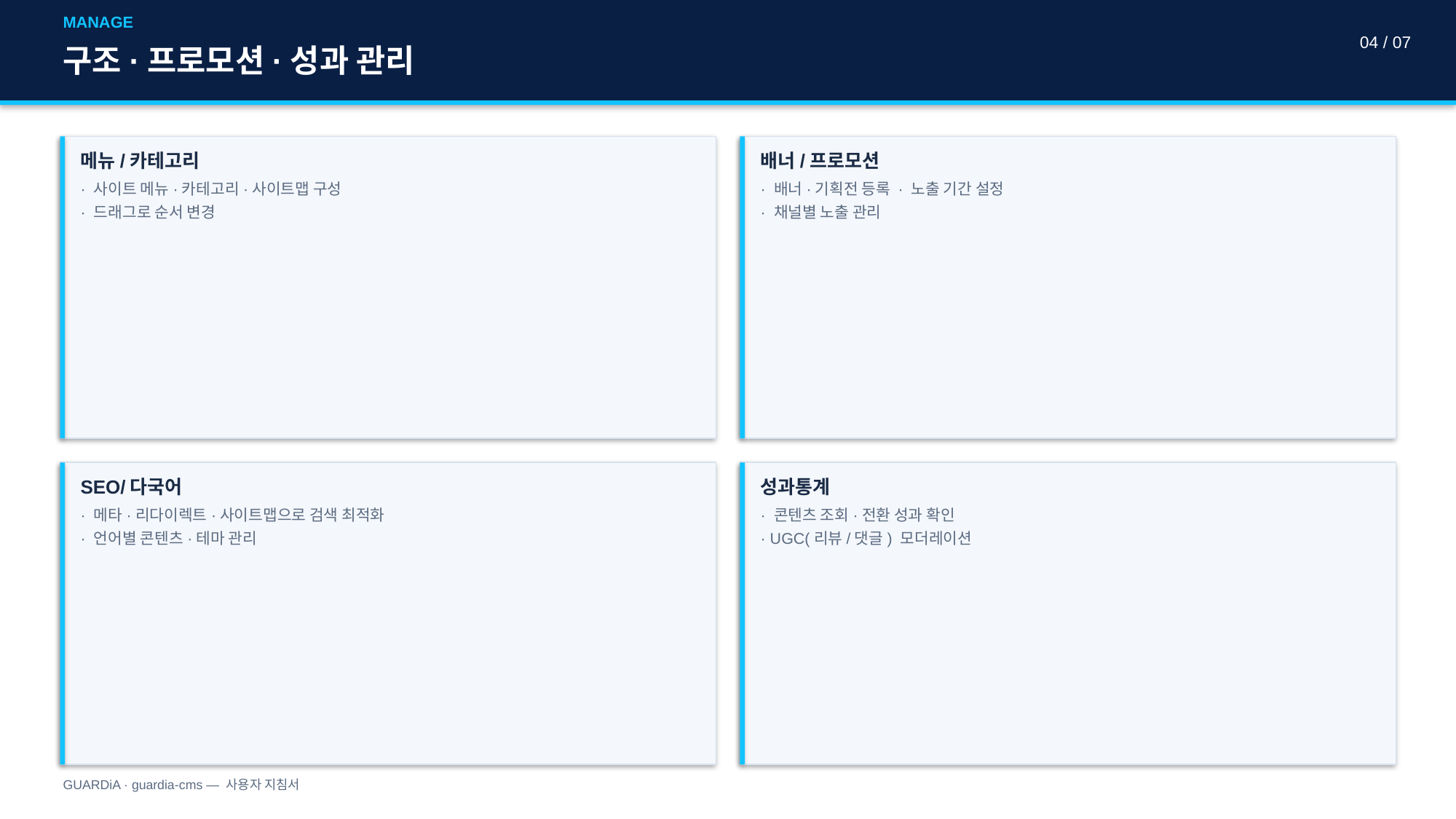

MANAGE
04 / 07
구조·프로모션·성과 관리

메뉴/카테고리
· 사이트 메뉴·카테고리·사이트맵 구성
· 드래그로 순서 변경
배너/프로모션
· 배너·기획전 등록 · 노출 기간 설정
· 채널별 노출 관리

SEO/다국어
· 메타·리다이렉트·사이트맵으로 검색 최적화
· 언어별 콘텐츠·테마 관리
성과통계
· 콘텐츠 조회·전환 성과 확인
· UGC(리뷰/댓글) 모더레이션
GUARDiA · guardia-cms — 사용자 지침서